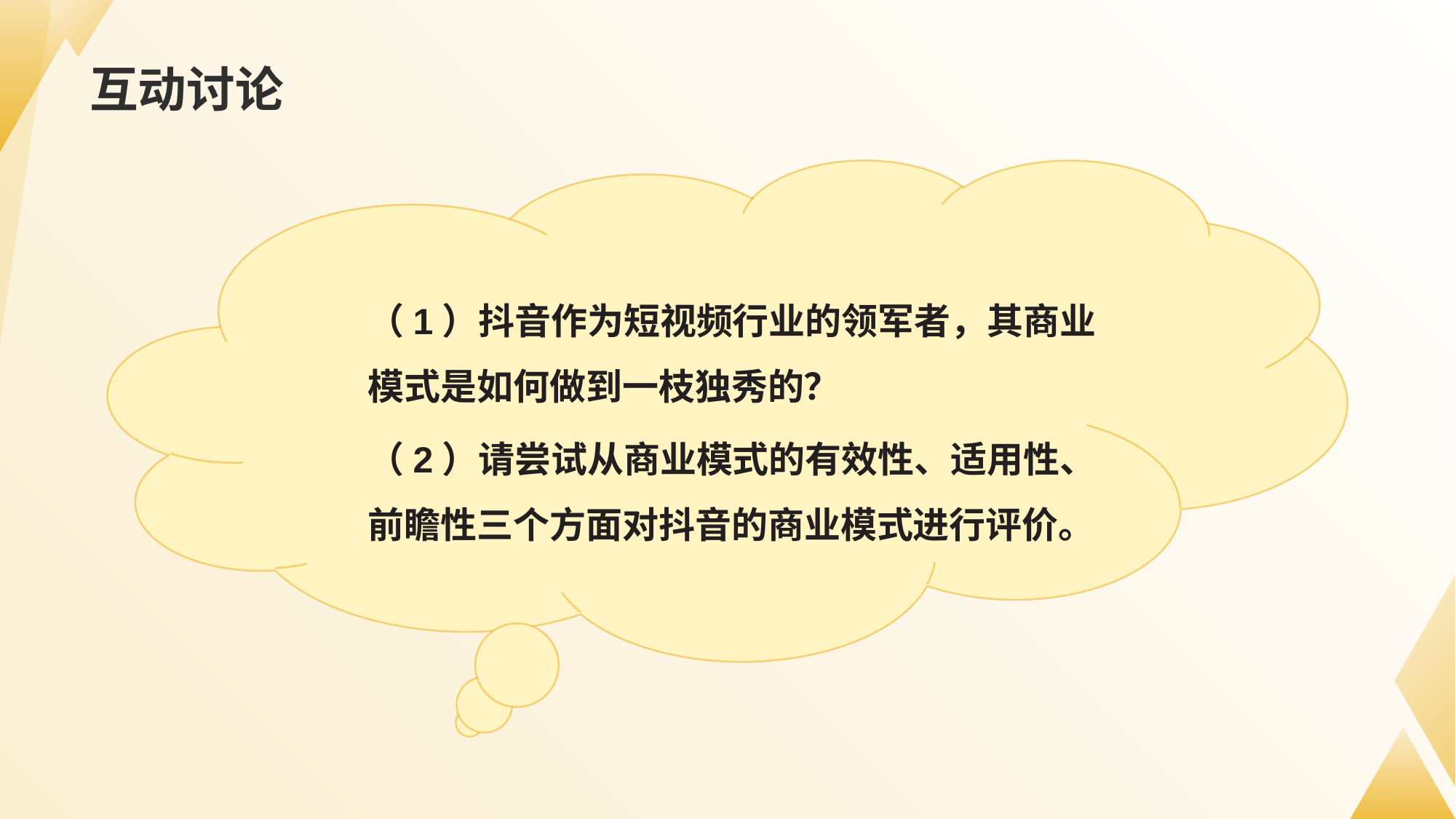

# 互动讨论

（1）抖音作为短视频行业的领军者，其商业模式是如何做到一枝独秀的？
（2）请尝试从商业模式的有效性、适用性、前瞻性三个方面对抖音的商业模式进行评价。